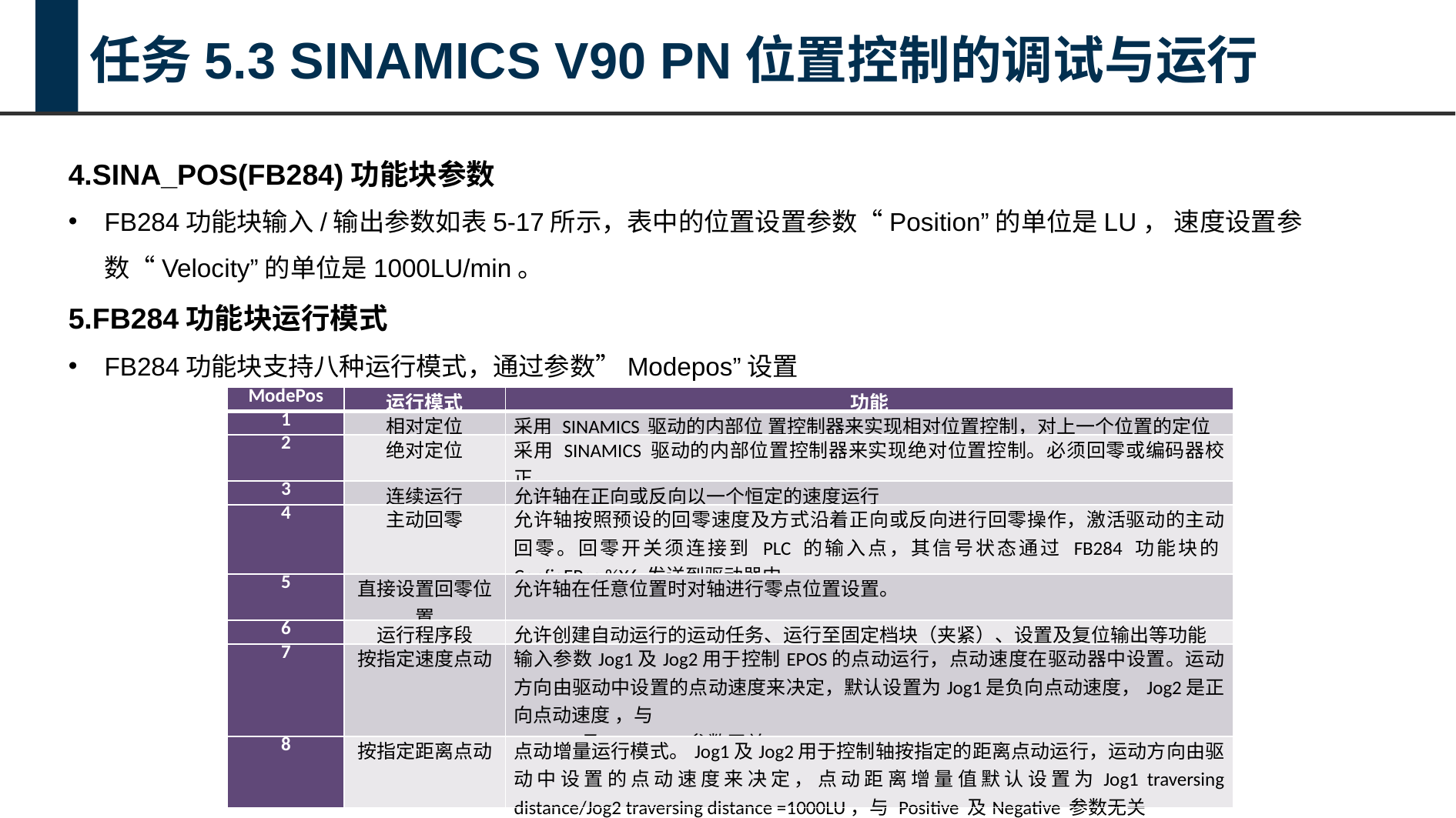

任务5.3 SINAMICS V90 PN位置控制的调试与运行

4.SINA_POS(FB284)功能块参数
FB284功能块输入/输出参数如表5-17所示，表中的位置设置参数“Position”的单位是LU， 速度设置参数“Velocity”的单位是1000LU/min。
5.FB284功能块运行模式
FB284功能块支持八种运行模式，通过参数”Modepos”设置

| ModePos | 运行模式 | 功能 |
| --- | --- | --- |
| 1 | 相对定位 | 采用 SINAMICS 驱动的内部位 置控制器来实现相对位置控制，对上一个位置的定位 |
| 2 | 绝对定位 | 采用 SINAMICS 驱动的内部位置控制器来实现绝对位置控制。必须回零或编码器校正。 |
| 3 | 连续运行 | 允许轴在正向或反向以一个恒定的速度运行 |
| 4 | 主动回零 | 允许轴按照预设的回零速度及方式沿着正向或反向进行回零操作，激活驱动的主动回零。回零开关须连接到 PLC 的输入点，其信号状态通过 FB284 功能块的ConfigEPos.%X6 发送到驱动器中。 |
| 5 | 直接设置回零位置 | 允许轴在任意位置时对轴进行零点位置设置。 |
| 6 | 运行程序段 | 允许创建自动运行的运动任务、运行至固定档块（夹紧）、设置及复位输出等功能 |
| 7 | 按指定速度点动 | 输入参数Jog1及Jog2用于控制EPOS的点动运行，点动速度在驱动器中设置。运动方向由驱动中设置的点动速度来决定，默认设置为Jog1是负向点动速度，Jog2是正向点动速度 ，与 Positive 及 Negative 参数无关 |
| 8 | 按指定距离点动 | 点动增量运行模式。Jog1及Jog2用于控制轴按指定的距离点动运行，运动方向由驱动中设置的点动速度来决定，点动距离增量值默认设置为Jog1 traversing distance/Jog2 traversing distance =1000LU，与 Positive 及Negative 参数无关 |